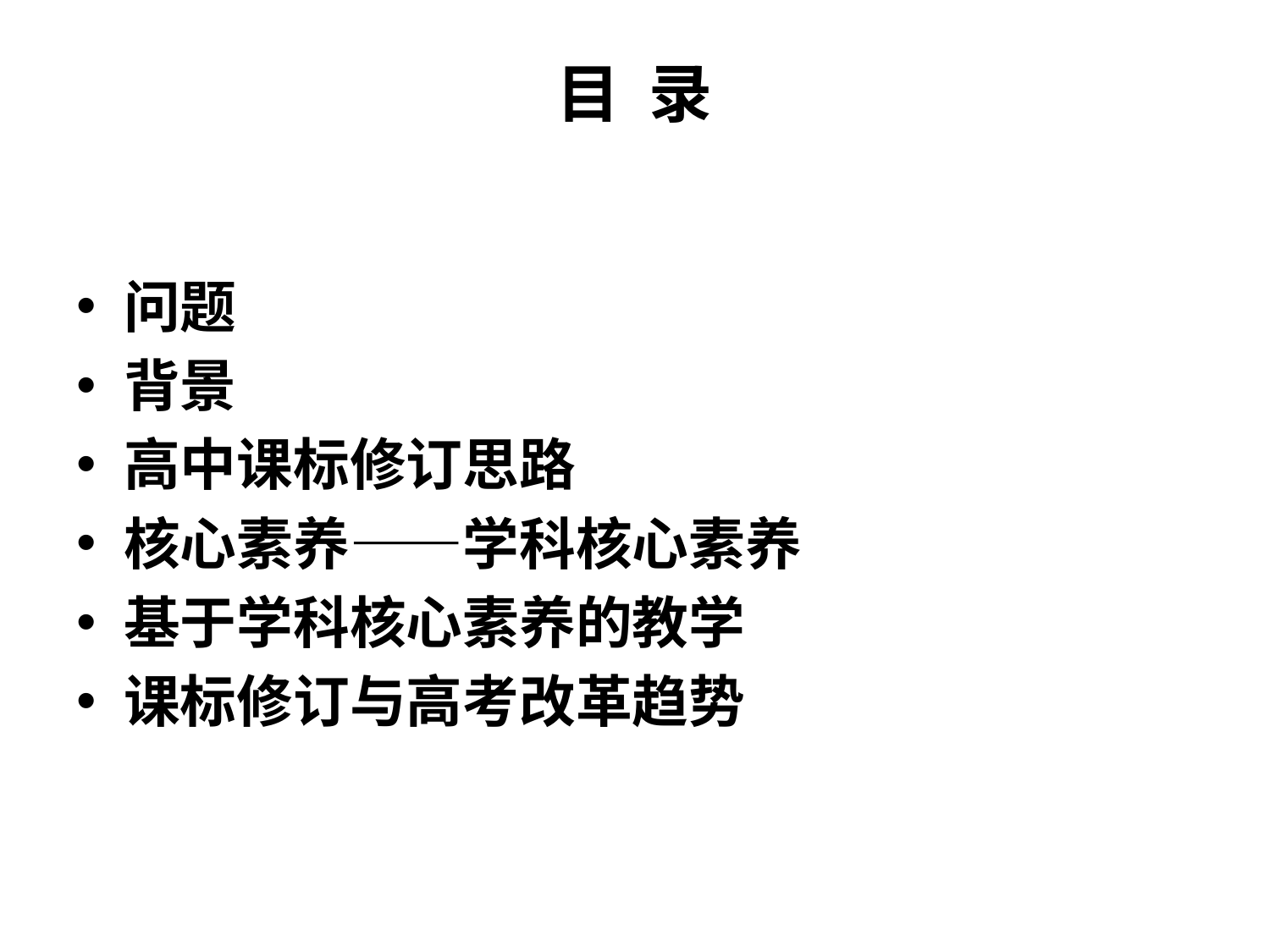

# 目  录

问题
背景
高中课标修订思路
核心素养——学科核心素养
基于学科核心素养的教学
课标修订与高考改革趋势